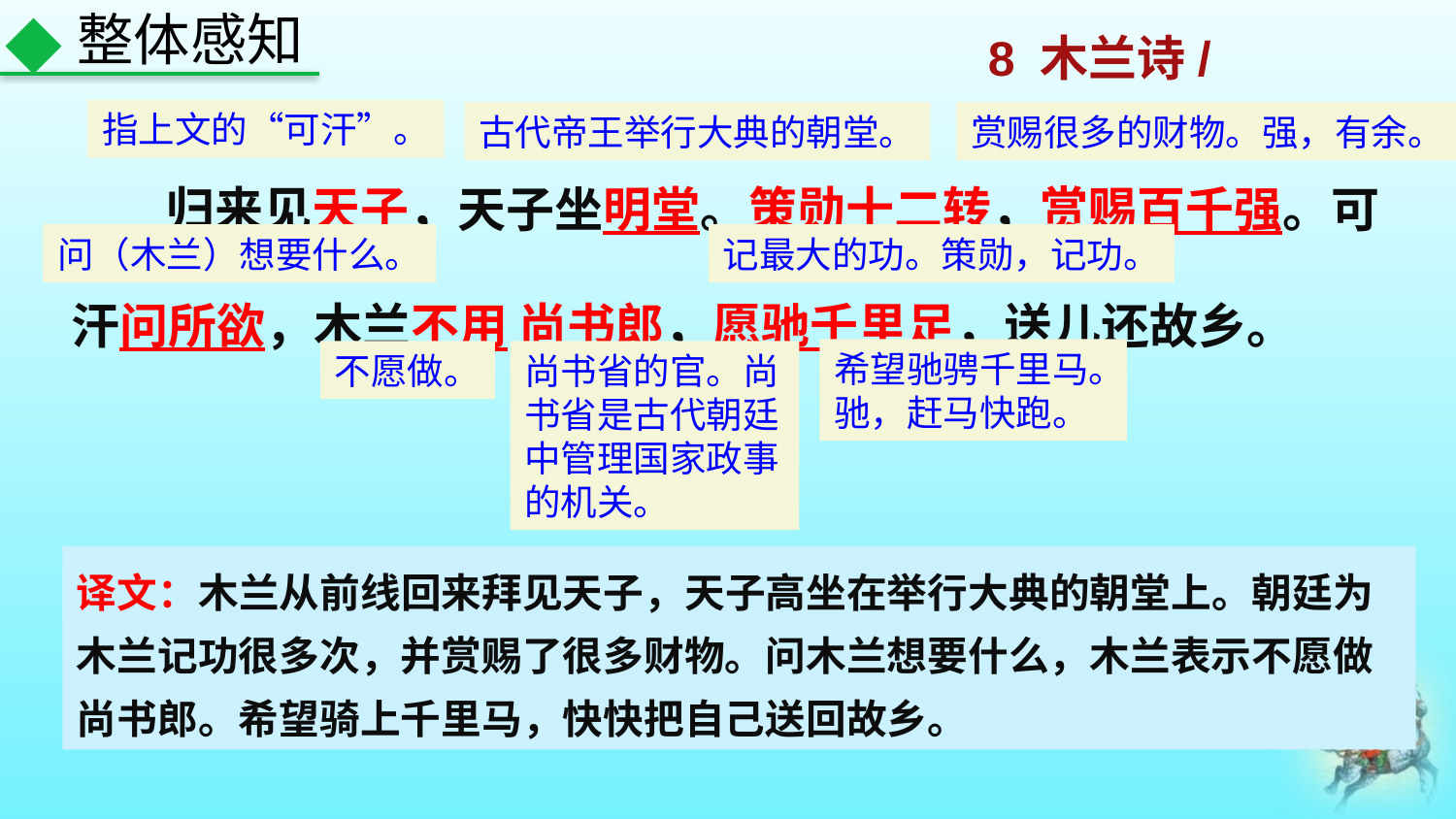

整体感知

指上文的“可汗”。
古代帝王举行大典的朝堂。
赏赐很多的财物。强，有余。
 归来见天子，天子坐明堂。策勋十二转，赏赐百千强。可汗问所欲，木兰不用 尚书郎，愿驰千里足，送儿还故乡。
问（木兰）想要什么。
记最大的功。策勋，记功。
希望驰骋千里马。驰，赶马快跑。
不愿做。
尚书省的官。尚书省是古代朝廷中管理国家政事的机关。
译文：木兰从前线回来拜见天子，天子高坐在举行大典的朝堂上。朝廷为木兰记功很多次，并赏赐了很多财物。问木兰想要什么，木兰表示不愿做尚书郎。希望骑上千里马，快快把自己送回故乡。